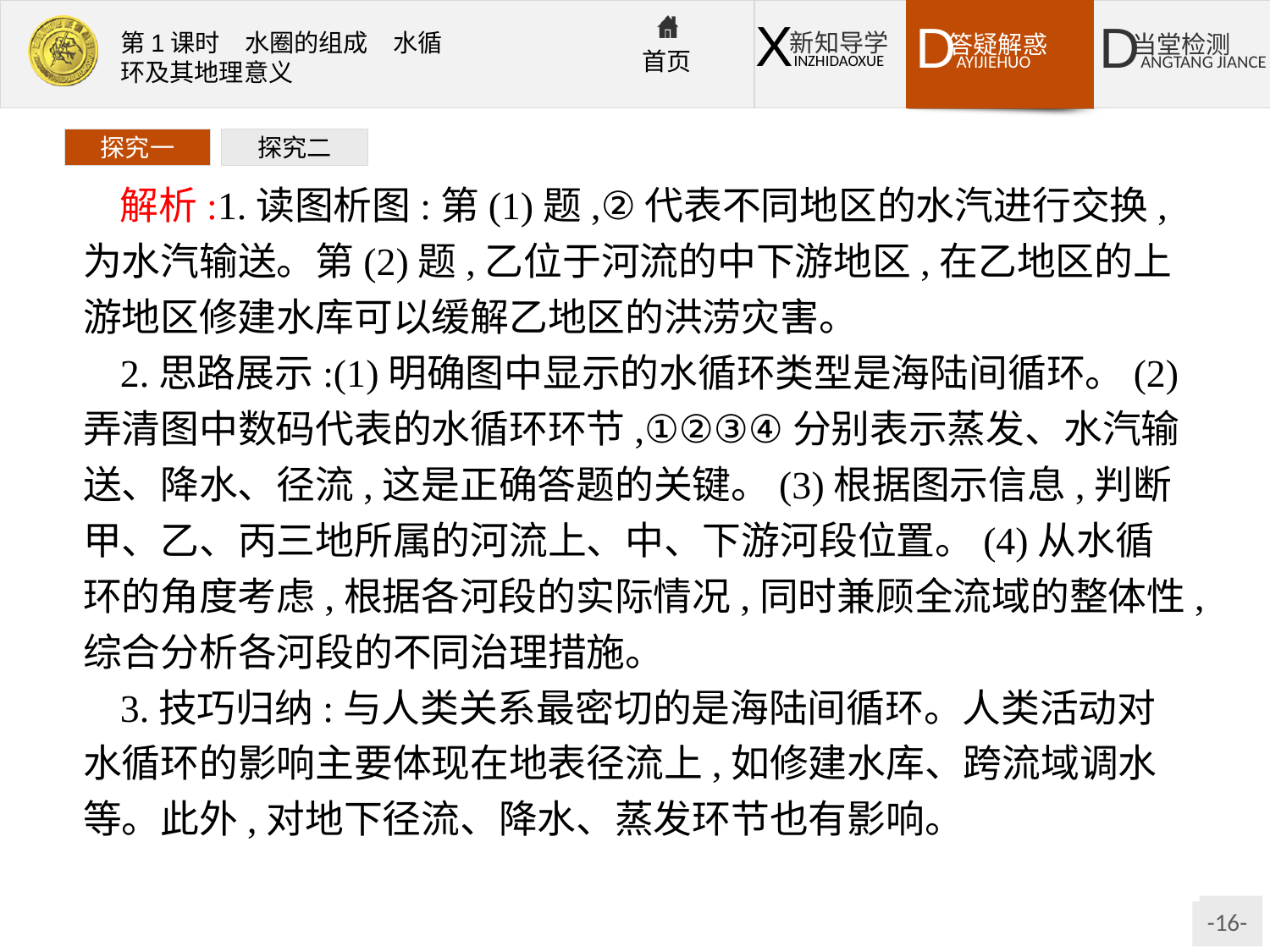

探究一
探究二
解析:1.读图析图:第(1)题,②代表不同地区的水汽进行交换,为水汽输送。第(2)题,乙位于河流的中下游地区,在乙地区的上游地区修建水库可以缓解乙地区的洪涝灾害。
2.思路展示:(1)明确图中显示的水循环类型是海陆间循环。(2)弄清图中数码代表的水循环环节,①②③④分别表示蒸发、水汽输送、降水、径流,这是正确答题的关键。(3)根据图示信息,判断甲、乙、丙三地所属的河流上、中、下游河段位置。(4)从水循环的角度考虑,根据各河段的实际情况,同时兼顾全流域的整体性,综合分析各河段的不同治理措施。
3.技巧归纳:与人类关系最密切的是海陆间循环。人类活动对水循环的影响主要体现在地表径流上,如修建水库、跨流域调水等。此外,对地下径流、降水、蒸发环节也有影响。
答案:(1)D　(2)A